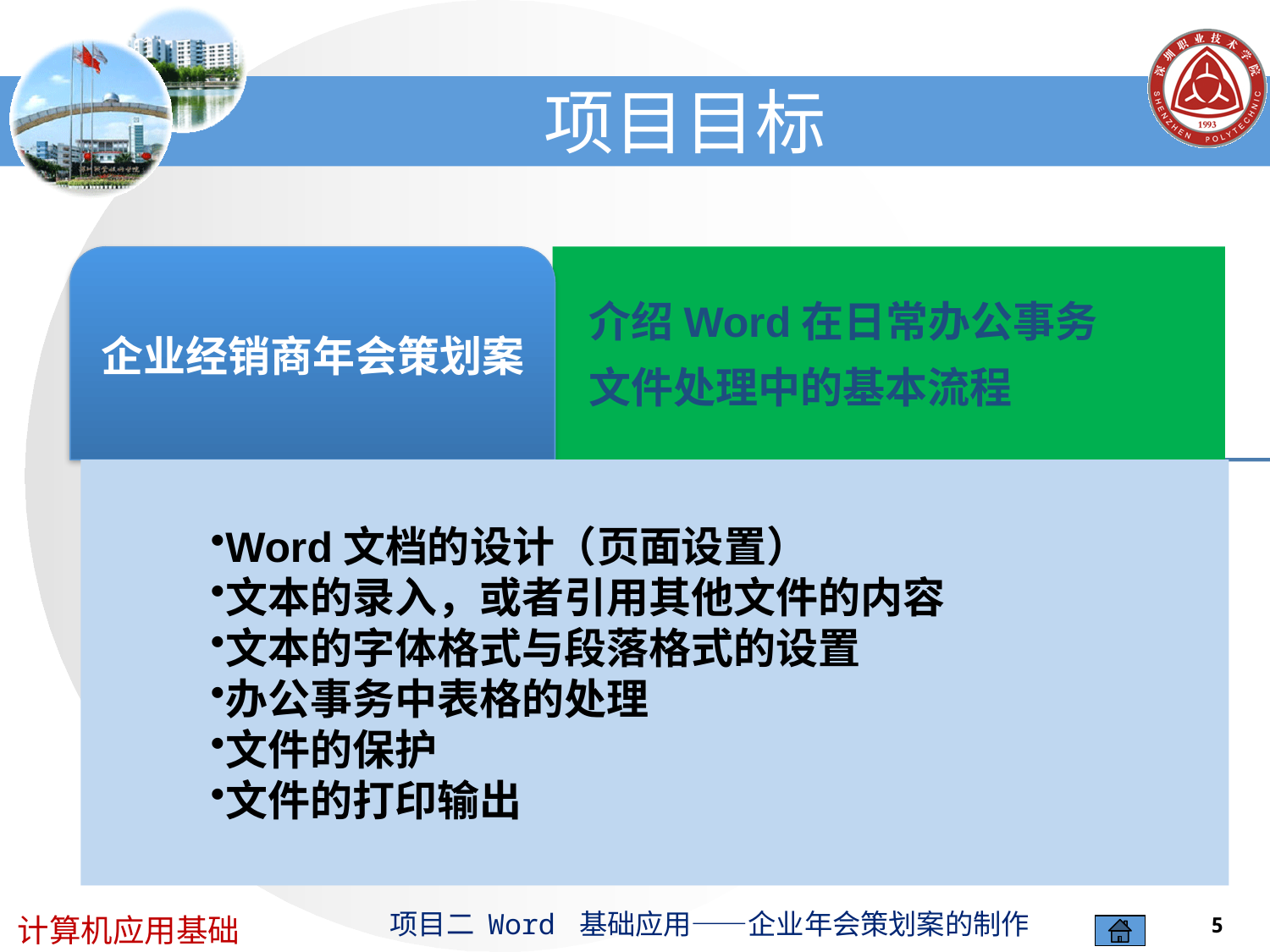

# 项目目标
介绍Word在日常办公事务
文件处理中的基本流程
企业经销商年会策划案
Word文档的设计（页面设置）
文本的录入，或者引用其他文件的内容
文本的字体格式与段落格式的设置
办公事务中表格的处理
文件的保护
文件的打印输出
5